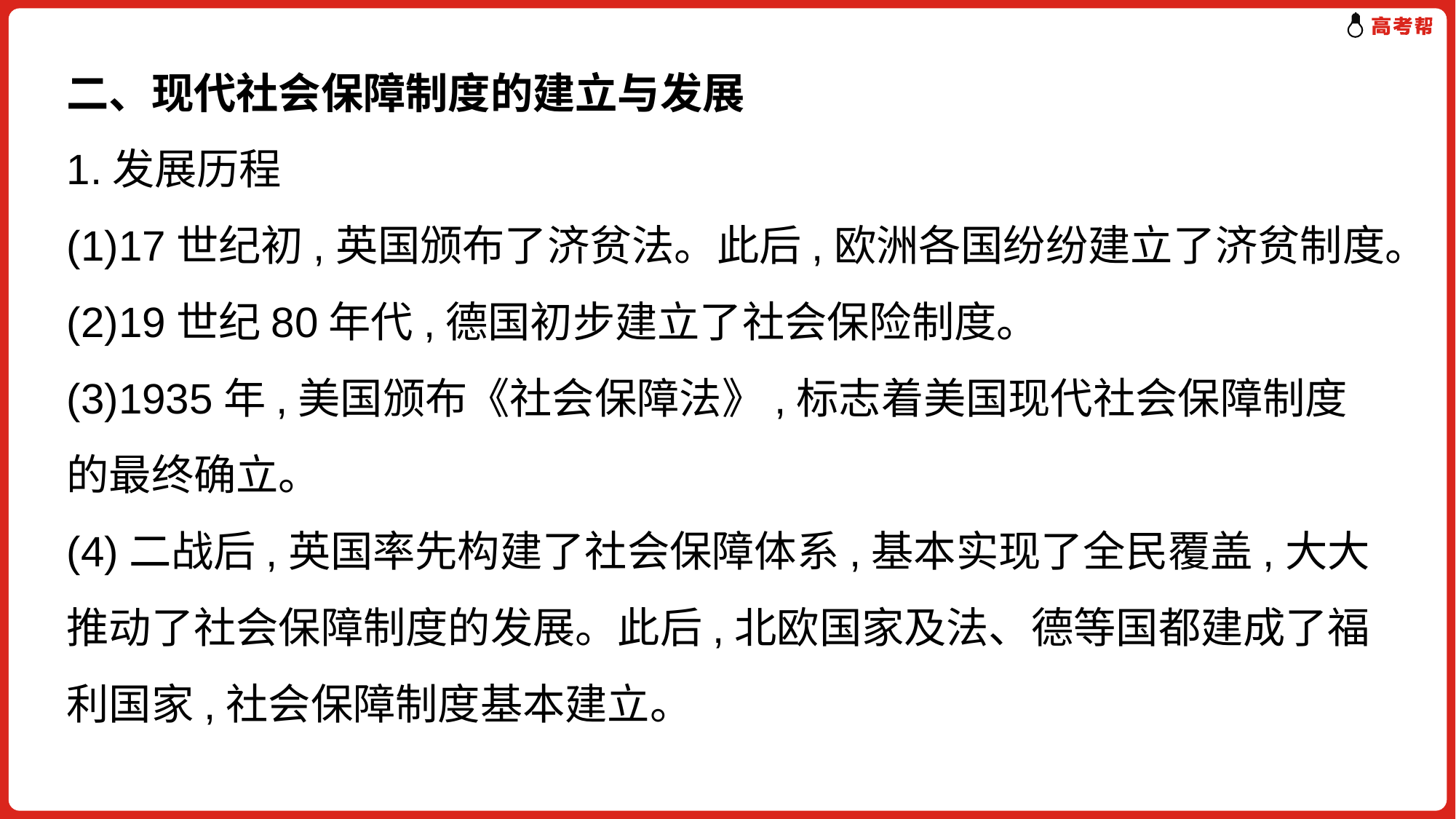

二、现代社会保障制度的建立与发展
1.发展历程
(1)17世纪初,英国颁布了济贫法。此后,欧洲各国纷纷建立了济贫制度。
(2)19世纪80年代,德国初步建立了社会保险制度。
(3)1935年,美国颁布《社会保障法》,标志着美国现代社会保障制度的最终确立。
(4)二战后,英国率先构建了社会保障体系,基本实现了全民覆盖,大大推动了社会保障制度的发展。此后,北欧国家及法、德等国都建成了福利国家,社会保障制度基本建立。